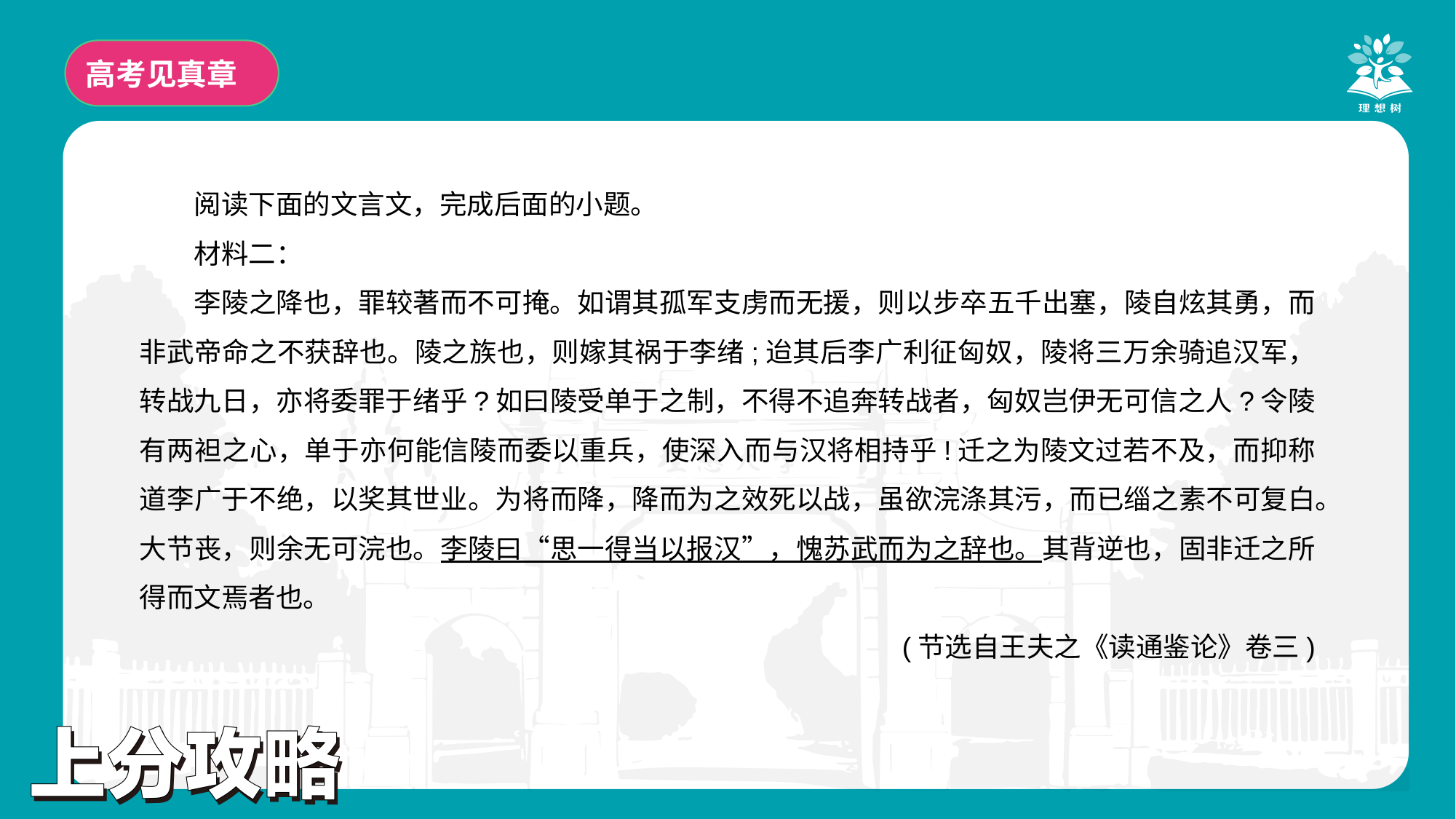

高考见真章
阅读下面的文言文，完成后面的小题。
材料二：
李陵之降也，罪较著而不可掩。如谓其孤军支虏而无援，则以步卒五千出塞，陵自炫其勇，而非武帝命之不获辞也。陵之族也，则嫁其祸于李绪;迨其后李广利征匈奴，陵将三万余骑追汉军，转战九日，亦将委罪于绪乎?如曰陵受单于之制，不得不追奔转战者，匈奴岂伊无可信之人?令陵有两袒之心，单于亦何能信陵而委以重兵，使深入而与汉将相持乎!迁之为陵文过若不及，而抑称道李广于不绝，以奖其世业。为将而降，降而为之效死以战，虽欲浣涤其污，而已缁之素不可复白。大节丧，则余无可浣也。李陵曰“思一得当以报汉”，愧苏武而为之辞也。其背逆也，固非迁之所得而文焉者也。
(节选自王夫之《读通鉴论》卷三)